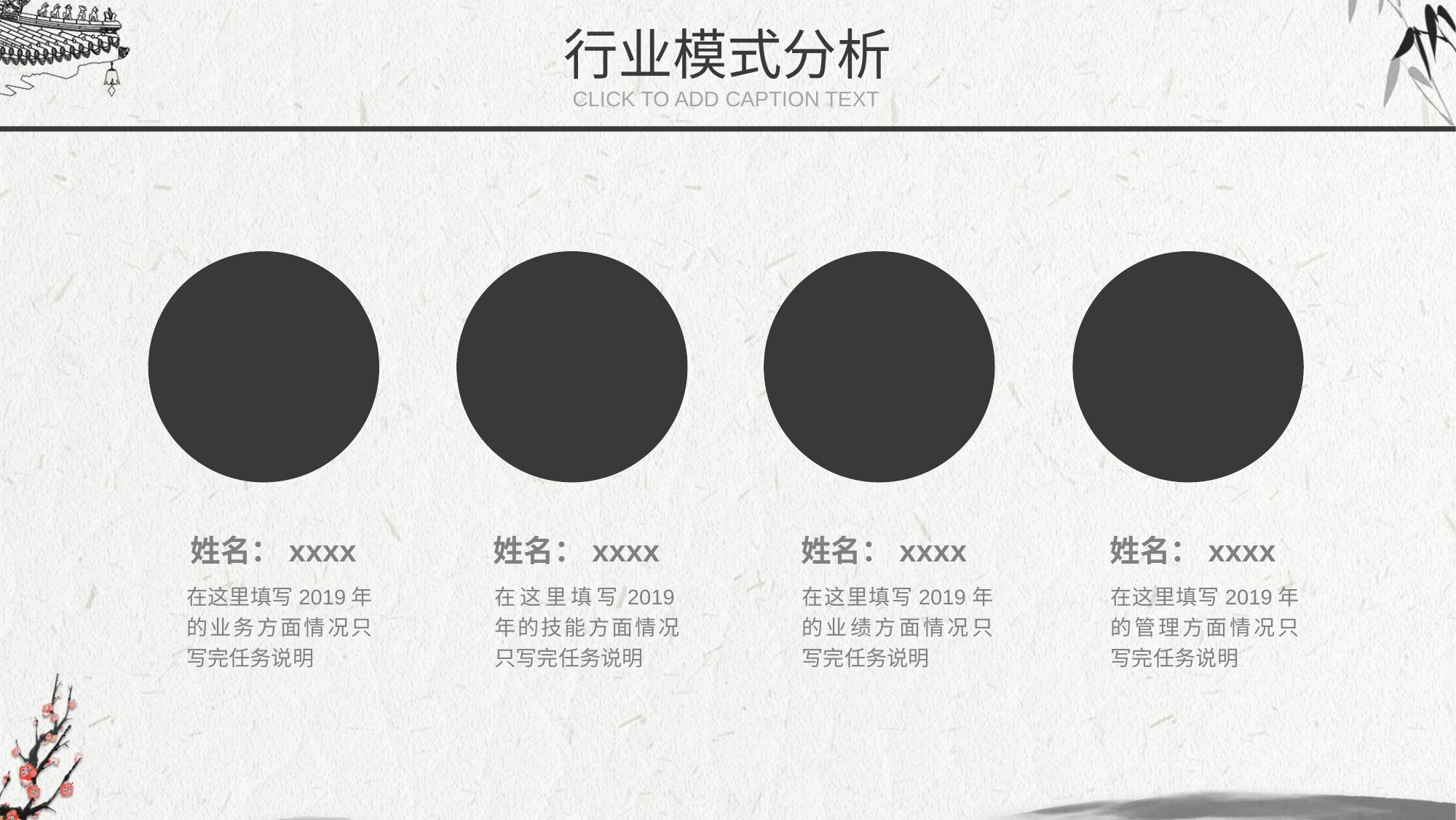

行业模式分析
CLICK TO ADD CAPTION TEXT

姓名：xxxx
姓名：xxxx
姓名：xxxx
姓名：xxxx
在这里填写2019年的业务方面情况只写完任务说明
在这里填写2019年的业绩方面情况只写完任务说明
在这里填写2019年的技能方面情况只写完任务说明
在这里填写2019年的管理方面情况只写完任务说明